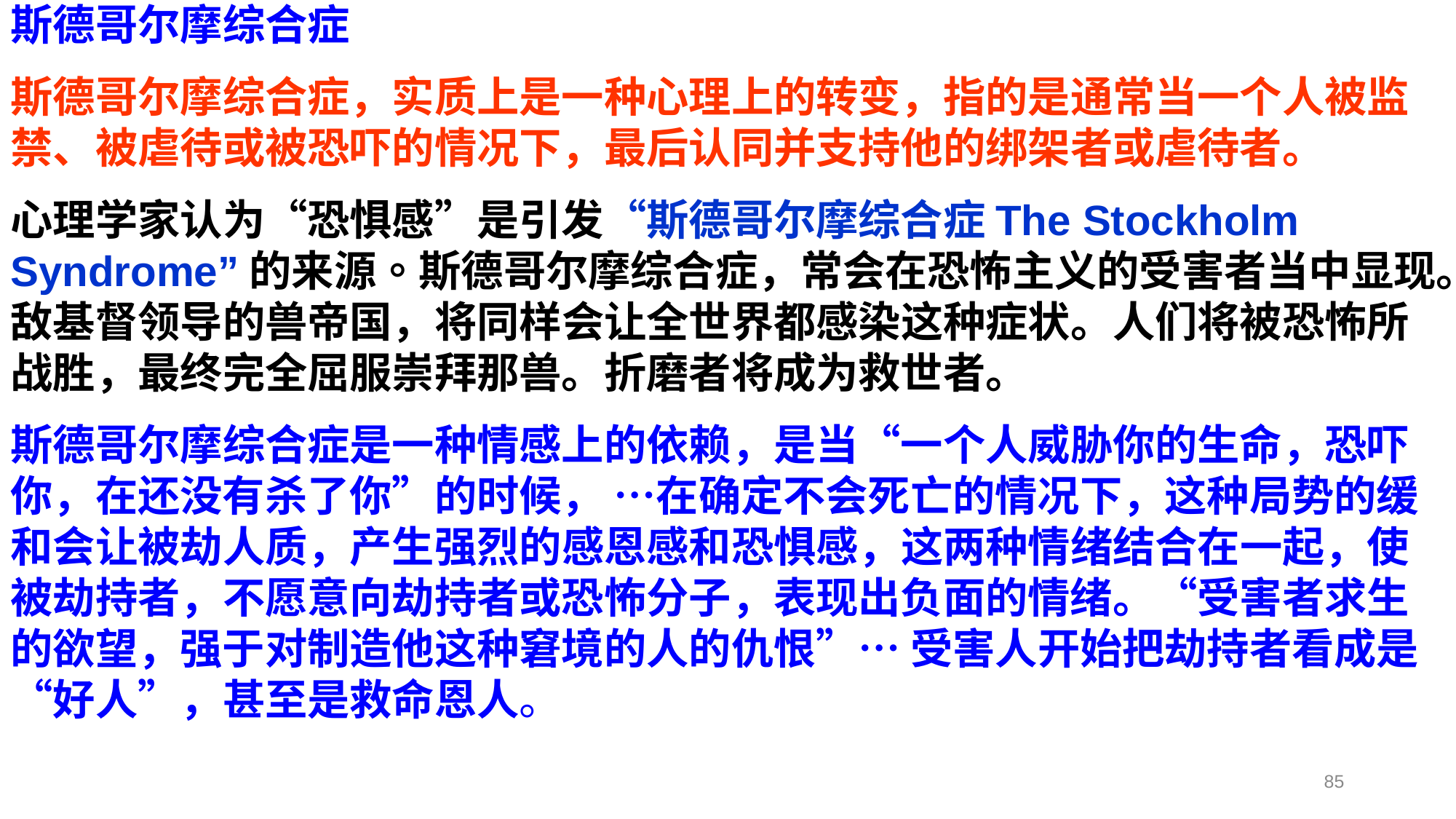

斯德哥尔摩综合症
斯德哥尔摩综合症，实质上是一种心理上的转变，指的是通常当一个人被监禁、被虐待或被恐吓的情况下，最后认同并支持他的绑架者或虐待者。
心理学家认为“恐惧感”是引发“斯德哥尔摩综合症The Stockholm Syndrome”的来源。斯德哥尔摩综合症，常会在恐怖主义的受害者当中显现。敌基督领导的兽帝国，将同样会让全世界都感染这种症状。人们将被恐怖所战胜，最终完全屈服崇拜那兽。折磨者将成为救世者。
斯德哥尔摩综合症是一种情感上的依赖，是当“一个人威胁你的生命，恐吓你，在还没有杀了你”的时候， …在确定不会死亡的情况下，这种局势的缓和会让被劫人质，产生强烈的感恩感和恐惧感，这两种情绪结合在一起，使被劫持者，不愿意向劫持者或恐怖分子，表现出负面的情绪。“受害者求生的欲望，强于对制造他这种窘境的人的仇恨”… 受害人开始把劫持者看成是“好人”，甚至是救命恩人。
85